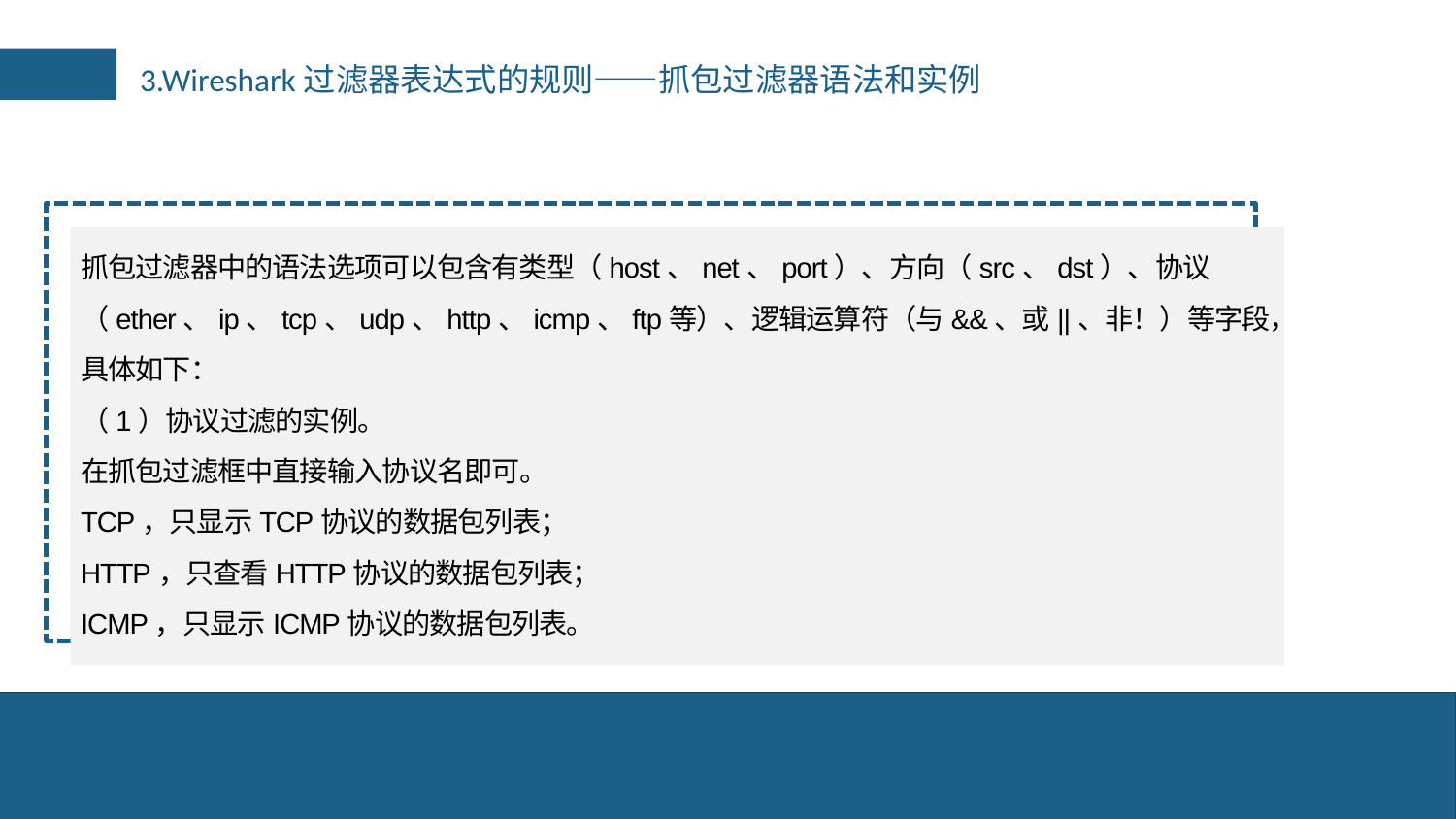

3.Wireshark过滤器表达式的规则——抓包过滤器语法和实例

抓包过滤器中的语法选项可以包含有类型（host、net、port）、方向（src、dst）、协议（ether、ip、tcp、udp、http、icmp、ftp等）、逻辑运算符（与&&、或||、非！）等字段，具体如下：
（1）协议过滤的实例。
在抓包过滤框中直接输入协议名即可。
TCP，只显示TCP协议的数据包列表；
HTTP，只查看HTTP协议的数据包列表；
ICMP，只显示ICMP协议的数据包列表。